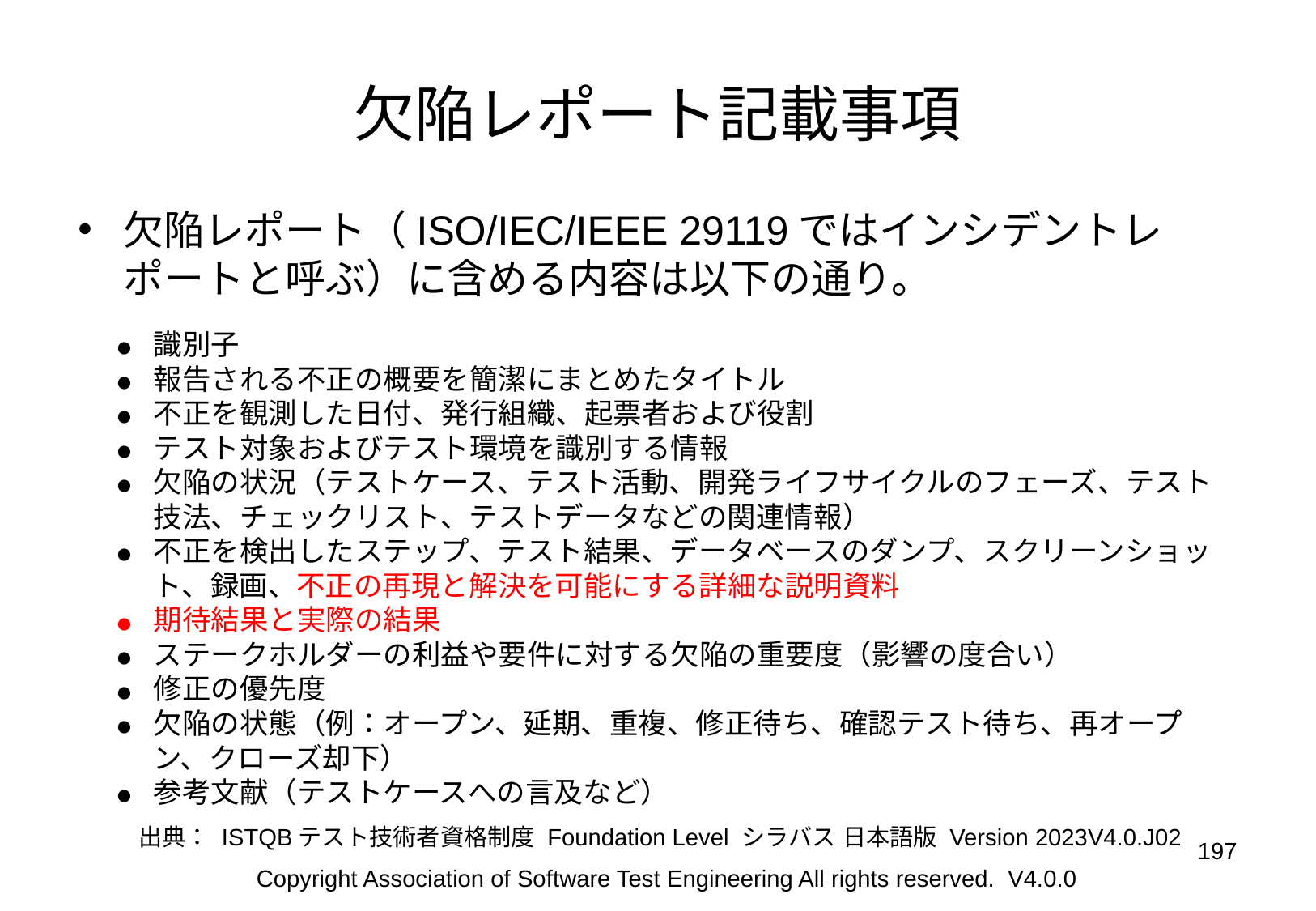

# 欠陥レポート記載事項
欠陥レポート（ISO/IEC/IEEE 29119ではインシデントレポートと呼ぶ）に含める内容は以下の通り。

識別子
報告される不正の概要を簡潔にまとめたタイトル
不正を観測した日付、発行組織、起票者および役割
テスト対象およびテスト環境を識別する情報
欠陥の状況（テストケース、テスト活動、開発ライフサイクルのフェーズ、テスト技法、チェックリスト、テストデータなどの関連情報）
不正を検出したステップ、テスト結果、データベースのダンプ、スクリーンショット、録画、不正の再現と解決を可能にする詳細な説明資料
期待結果と実際の結果
ステークホルダーの利益や要件に対する欠陥の重要度（影響の度合い）
修正の優先度
欠陥の状態（例：オープン、延期、重複、修正待ち、確認テスト待ち、再オープン、クローズ却下）
参考文献（テストケースへの言及など）
出典： ISTQBテスト技術者資格制度 Foundation Level シラバス 日本語版 Version 2023V4.0.J02
197
Copyright Association of Software Test Engineering All rights reserved.  V4.0.0